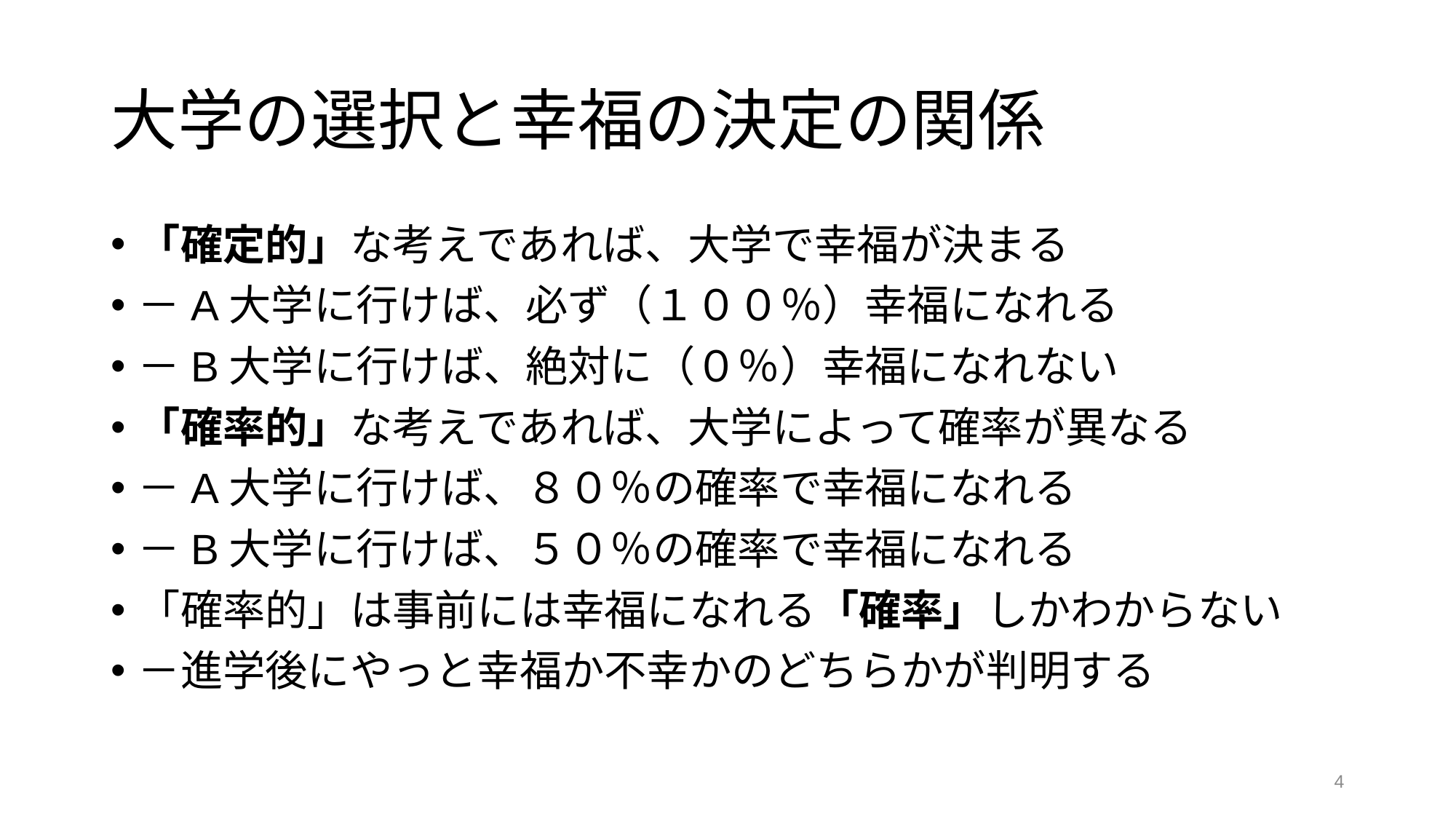

# 大学の選択と幸福の決定の関係
「確定的」な考えであれば、大学で幸福が決まる
－A大学に行けば、必ず（１００％）幸福になれる
－B大学に行けば、絶対に（０％）幸福になれない
「確率的」な考えであれば、大学によって確率が異なる
－A大学に行けば、８０％の確率で幸福になれる
－B大学に行けば、５０％の確率で幸福になれる
「確率的」は事前には幸福になれる「確率」しかわからない
－進学後にやっと幸福か不幸かのどちらかが判明する
4